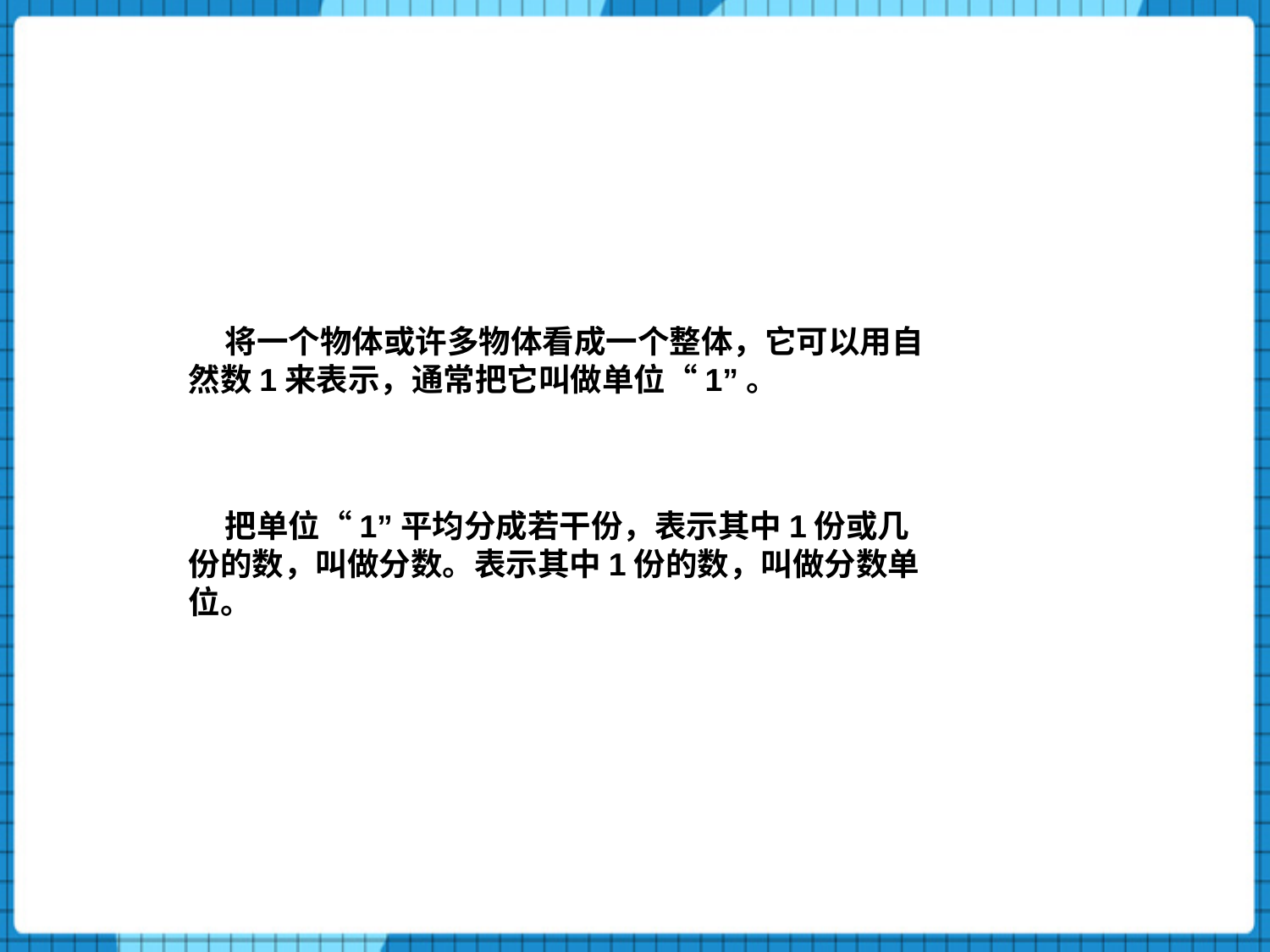

将一个物体或许多物体看成一个整体，它可以用自然数1来表示，通常把它叫做单位“1”。
    把单位“1”平均分成若干份，表示其中1份或几份的数，叫做分数。表示其中1份的数，叫做分数单位。